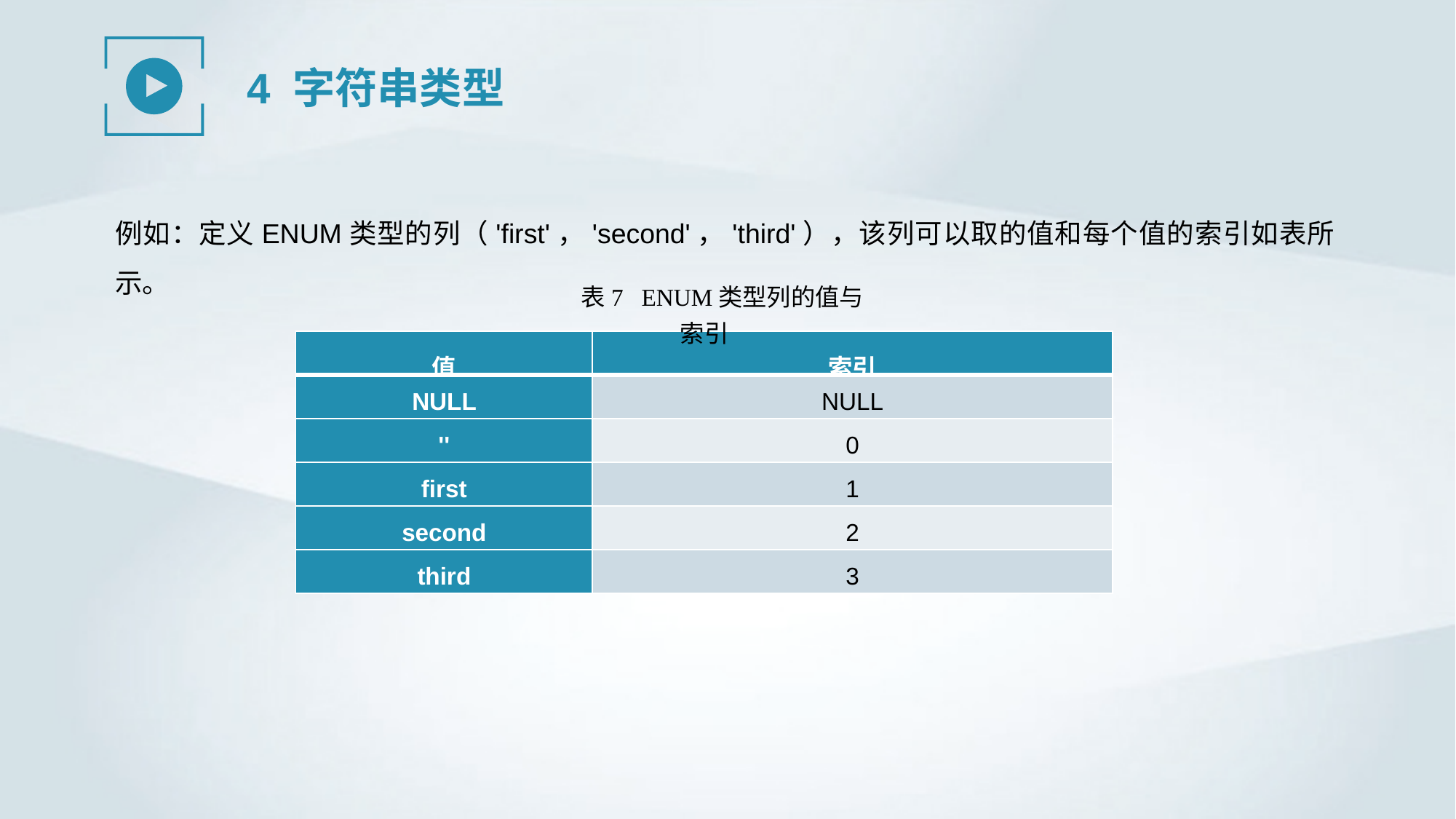

4 字符串类型
例如：定义ENUM类型的列（'first'，'second'，'third'），该列可以取的值和每个值的索引如表所示。
表7   ENUM类型列的值与索引
| 值 | 索引 |
| --- | --- |
| NULL | NULL |
| '' | 0 |
| first | 1 |
| second | 2 |
| third | 3 |